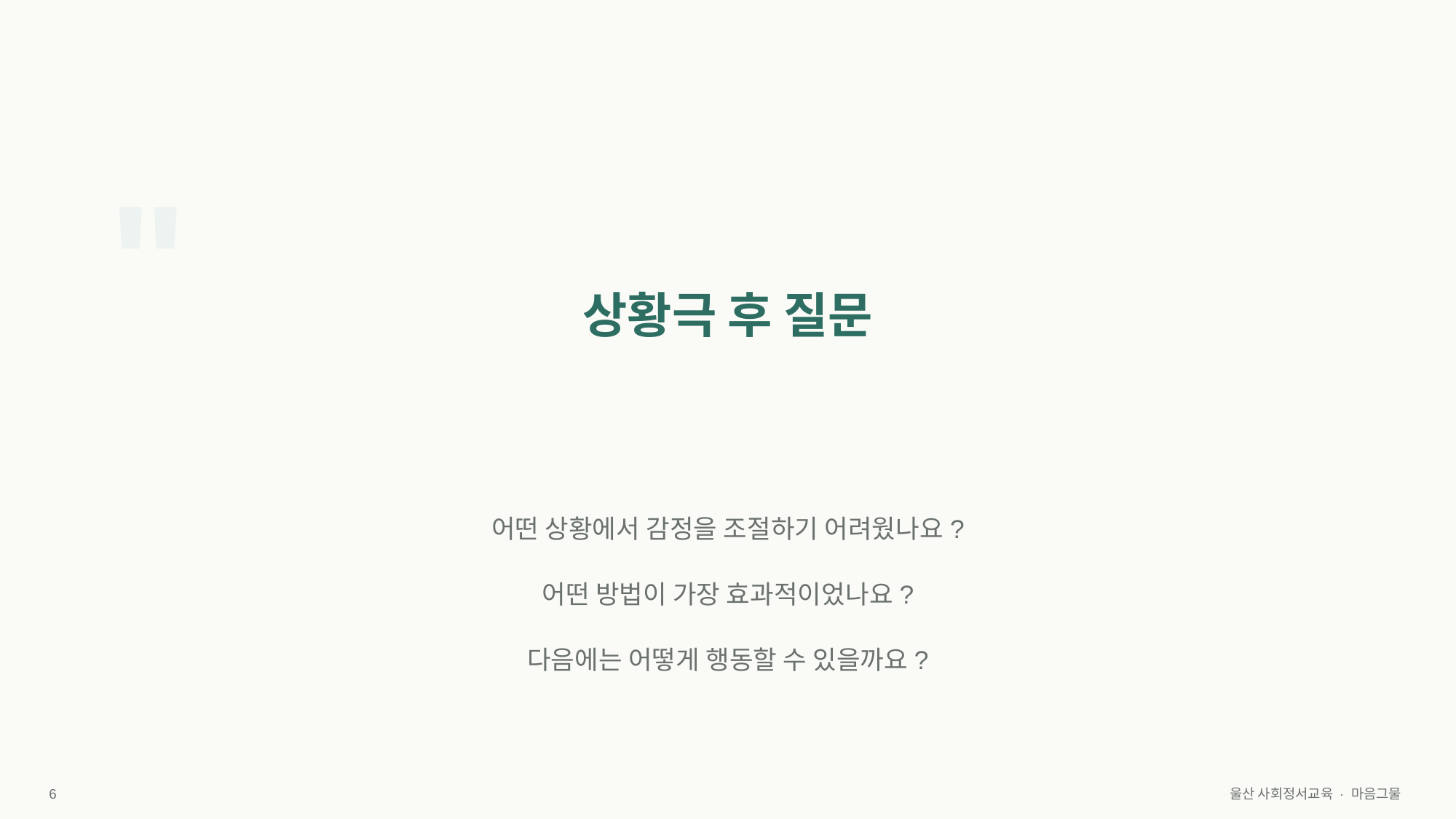

"
상황극 후 질문
어떤 상황에서 감정을 조절하기 어려웠나요?
어떤 방법이 가장 효과적이었나요?
다음에는 어떻게 행동할 수 있을까요?
6
울산 사회정서교육 · 마음그물